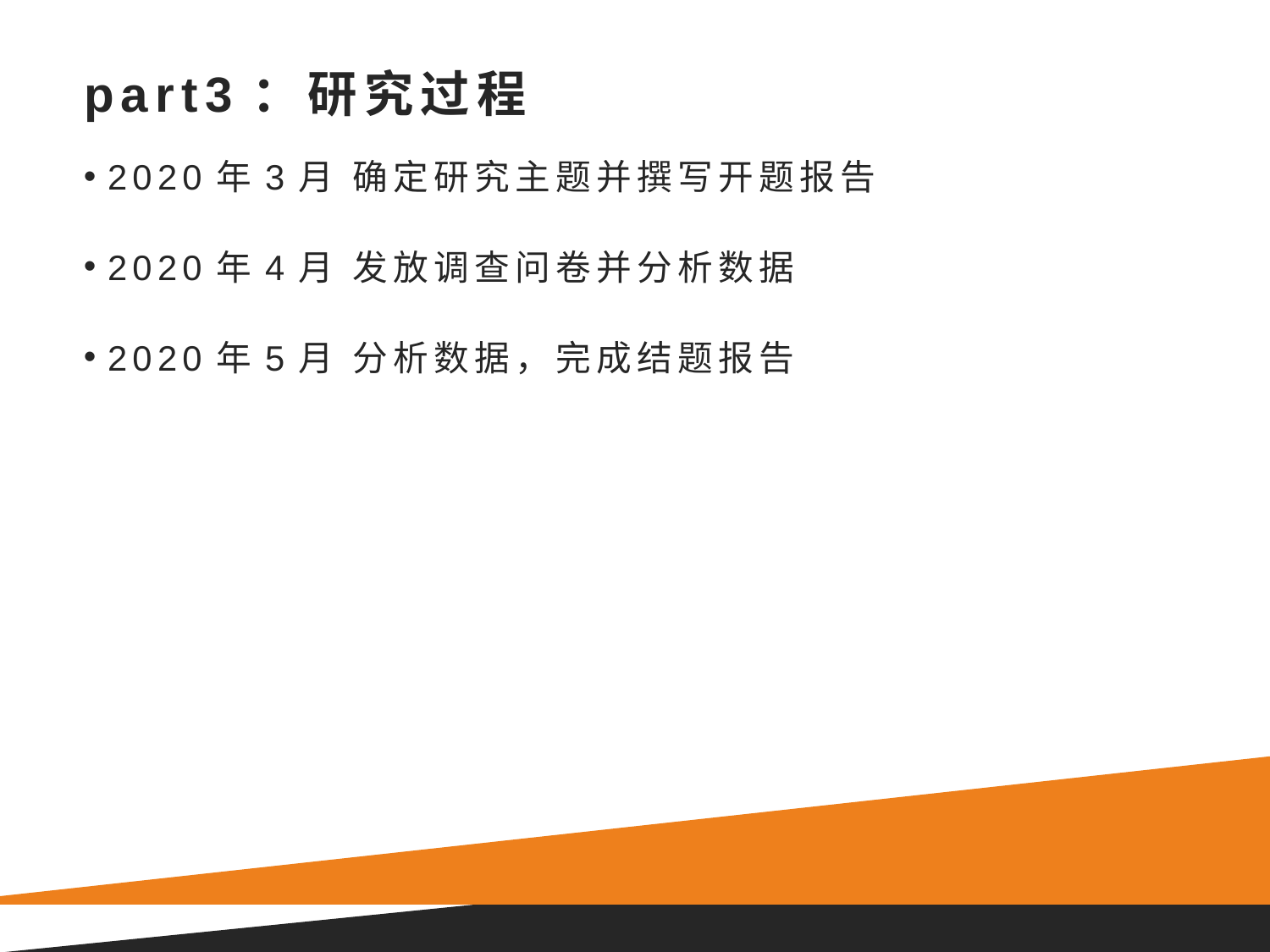

# part3：研究过程
2020年3月 确定研究主题并撰写开题报告
2020年4月 发放调查问卷并分析数据
2020年5月 分析数据，完成结题报告